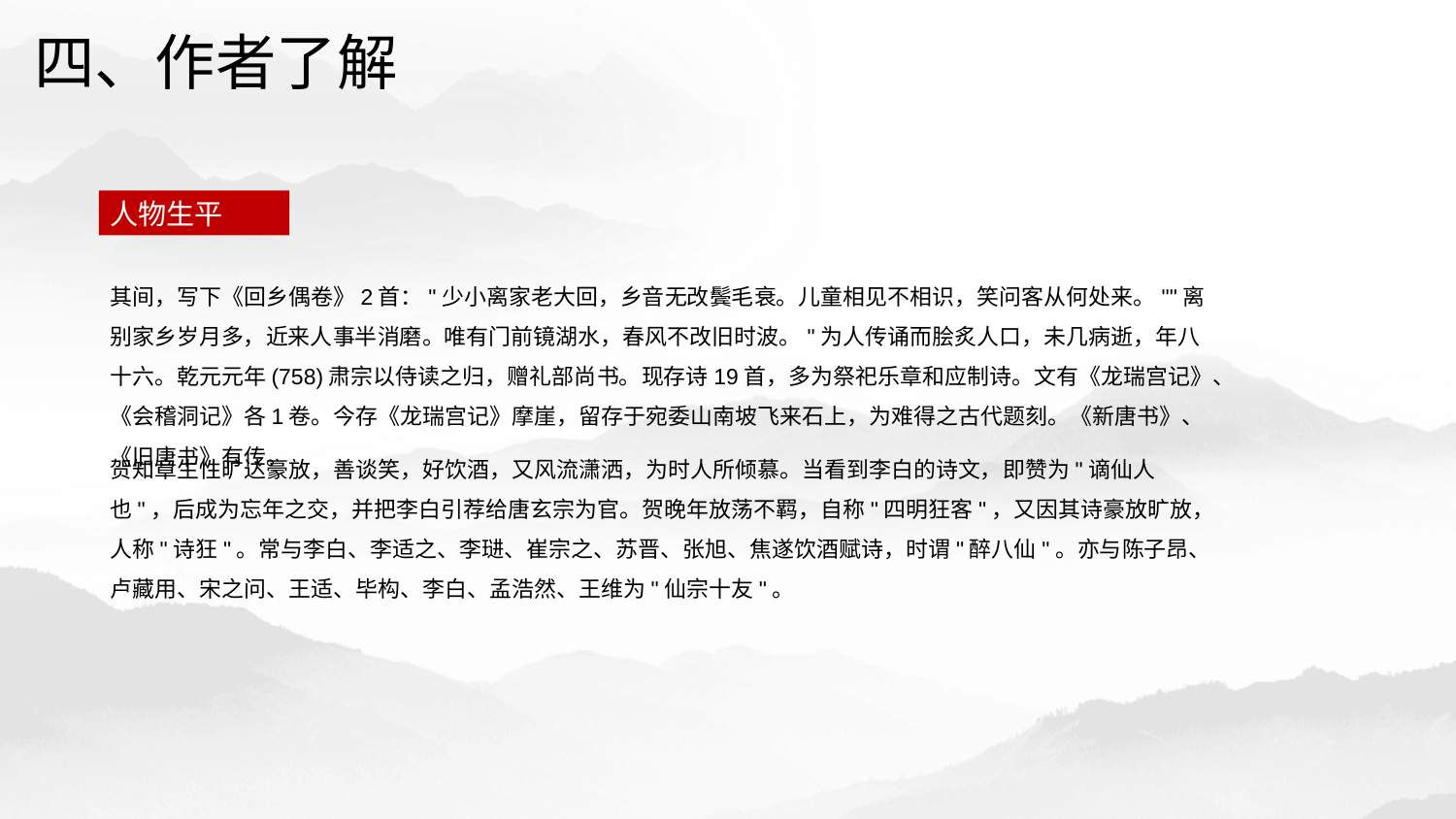

四、作者了解
人物生平
其间，写下《回乡偶卷》2首："少小离家老大回，乡音无改鬓毛衰。儿童相见不相识，笑问客从何处来。""离别家乡岁月多，近来人事半消磨。唯有门前镜湖水，春风不改旧时波。"为人传诵而脍炙人口，未几病逝，年八十六。乾元元年(758)肃宗以侍读之归，赠礼部尚书。现存诗19首，多为祭祀乐章和应制诗。文有《龙瑞宫记》、《会稽洞记》各1卷。今存《龙瑞宫记》摩崖，留存于宛委山南坡飞来石上，为难得之古代题刻。《新唐书》、《旧唐书》有传。
贺知章生性旷达豪放，善谈笑，好饮酒，又风流潇洒，为时人所倾慕。当看到李白的诗文，即赞为"谪仙人也"，后成为忘年之交，并把李白引荐给唐玄宗为官。贺晚年放荡不羁，自称"四明狂客"，又因其诗豪放旷放，人称"诗狂"。常与李白、李适之、李琎、崔宗之、苏晋、张旭、焦遂饮酒赋诗，时谓"醉八仙"。亦与陈子昂、卢藏用、宋之问、王适、毕构、李白、孟浩然、王维为"仙宗十友"。